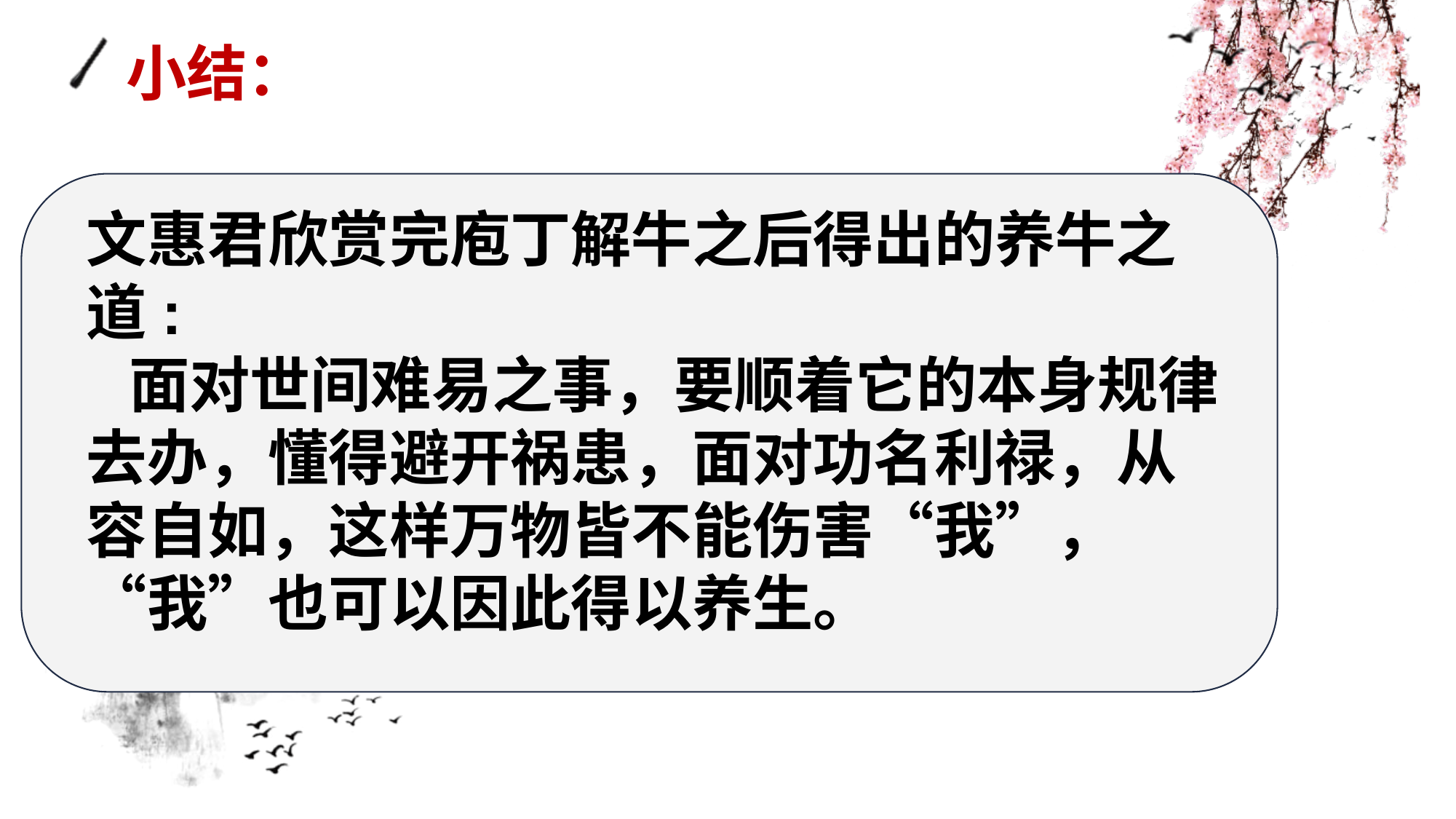

小结：

文惠君欣赏完庖丁解牛之后得出的养牛之道:
  面对世间难易之事，要顺着它的本身规律去办，懂得避开祸患，面对功名利禄，从容自如，这样万物皆不能伤害“我”，“我”也可以因此得以养生。